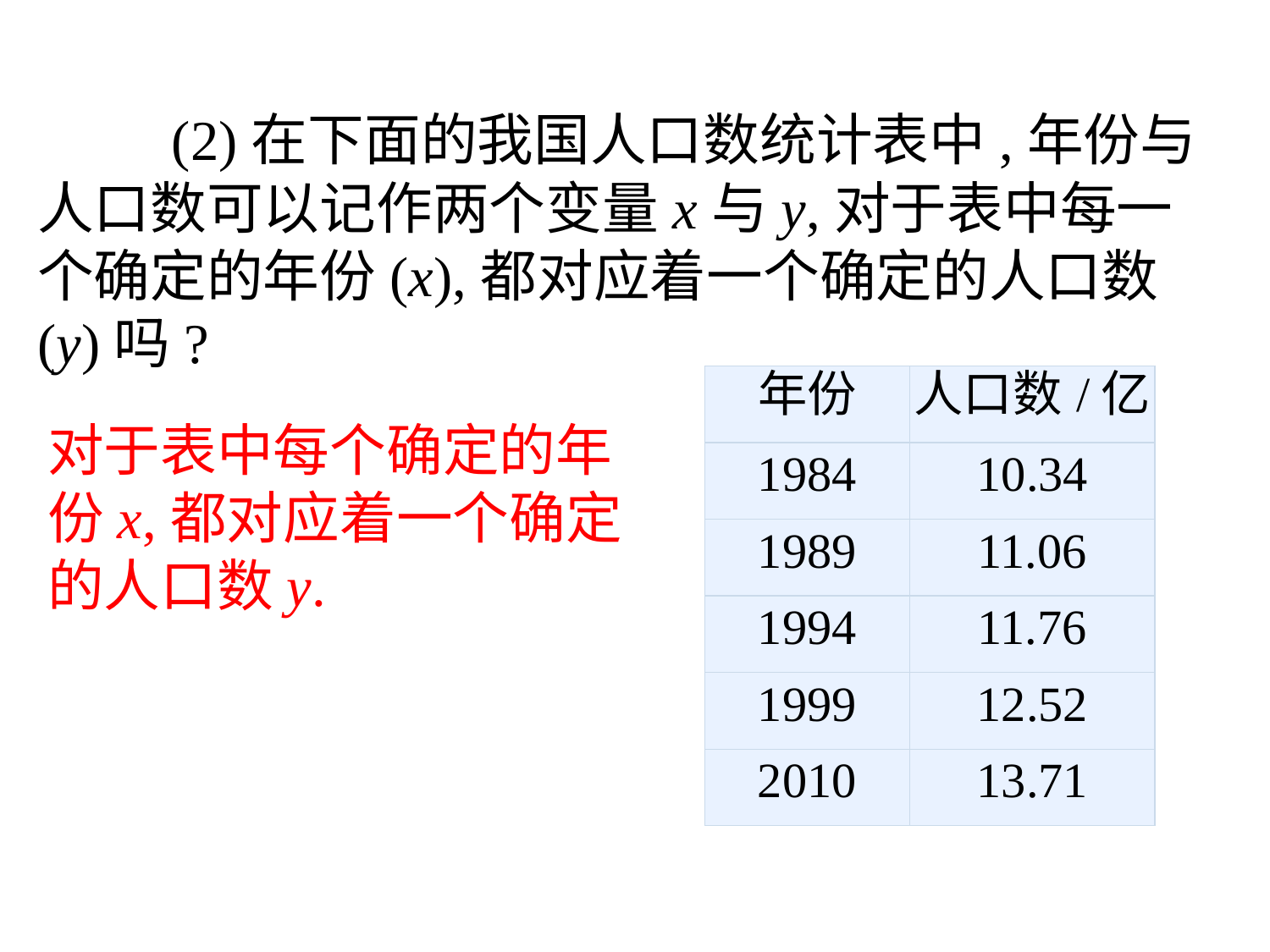

(2)在下面的我国人口数统计表中,年份与人口数可以记作两个变量x与y,对于表中每一个确定的年份(x),都对应着一个确定的人口数(y)吗?
| 年份 | 人口数/亿 |
| --- | --- |
| 1984 | 10.34 |
| 1989 | 11.06 |
| 1994 | 11.76 |
| 1999 | 12.52 |
| 2010 | 13.71 |
对于表中每个确定的年份x,都对应着一个确定的人口数y.